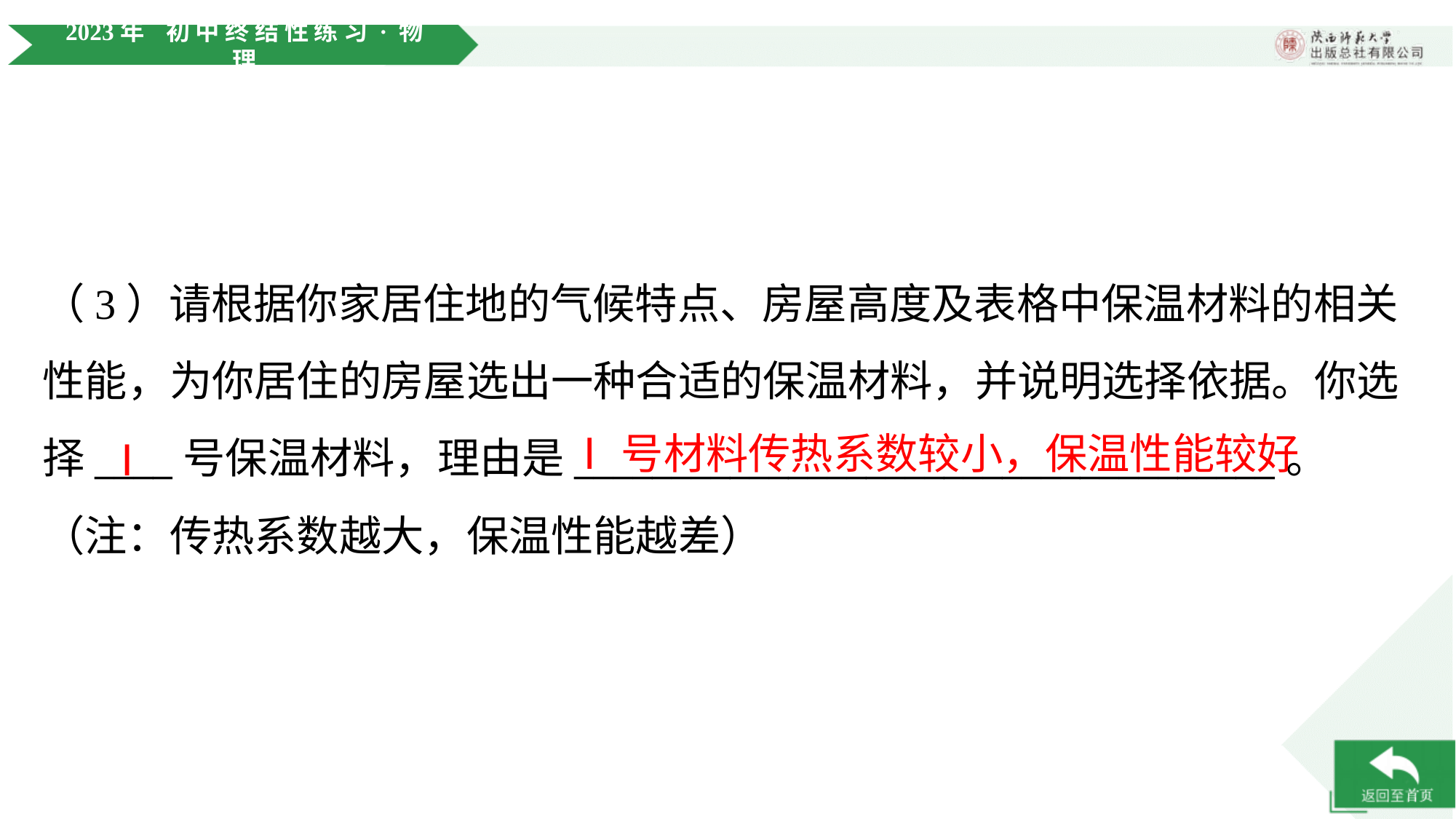

（3）请根据你家居住地的气候特点、房屋高度及表格中保温材料的相关
性能，为你居住的房屋选出一种合适的保温材料，并说明选择依据。你选
择____号保温材料，理由是____________________________________。
（注：传热系数越大，保温性能越差）
Ⅰ号材料传热系数较小，保温性能较好
Ⅰ